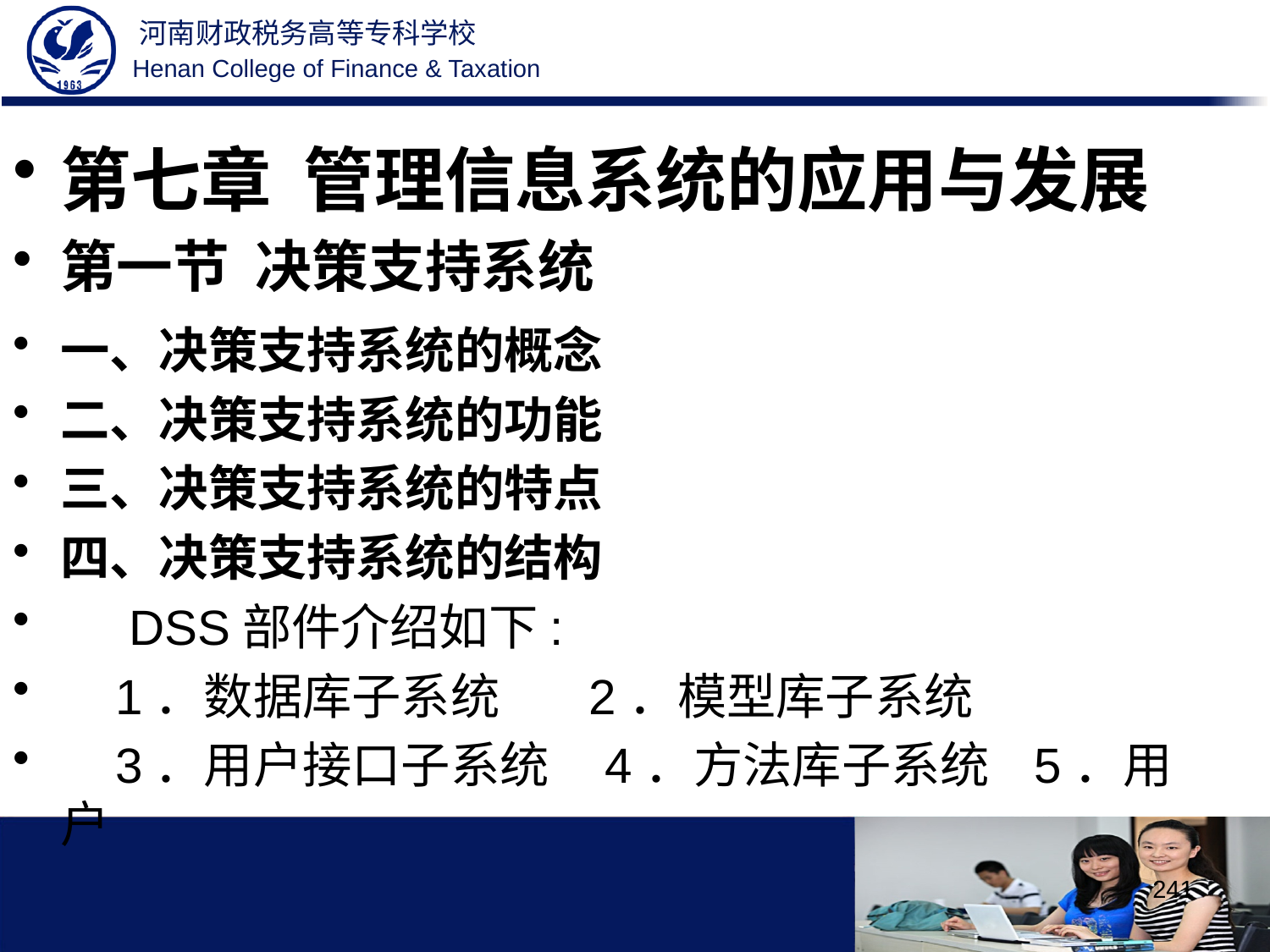

第七章  管理信息系统的应用与发展
第一节  决策支持系统
一、决策支持系统的概念
二、决策支持系统的功能
三、决策支持系统的特点
四、决策支持系统的结构
     DSS部件介绍如下:
    1．数据库子系统       2．模型库子系统
    3．用户接口子系统    4．方法库子系统   5．用户

241